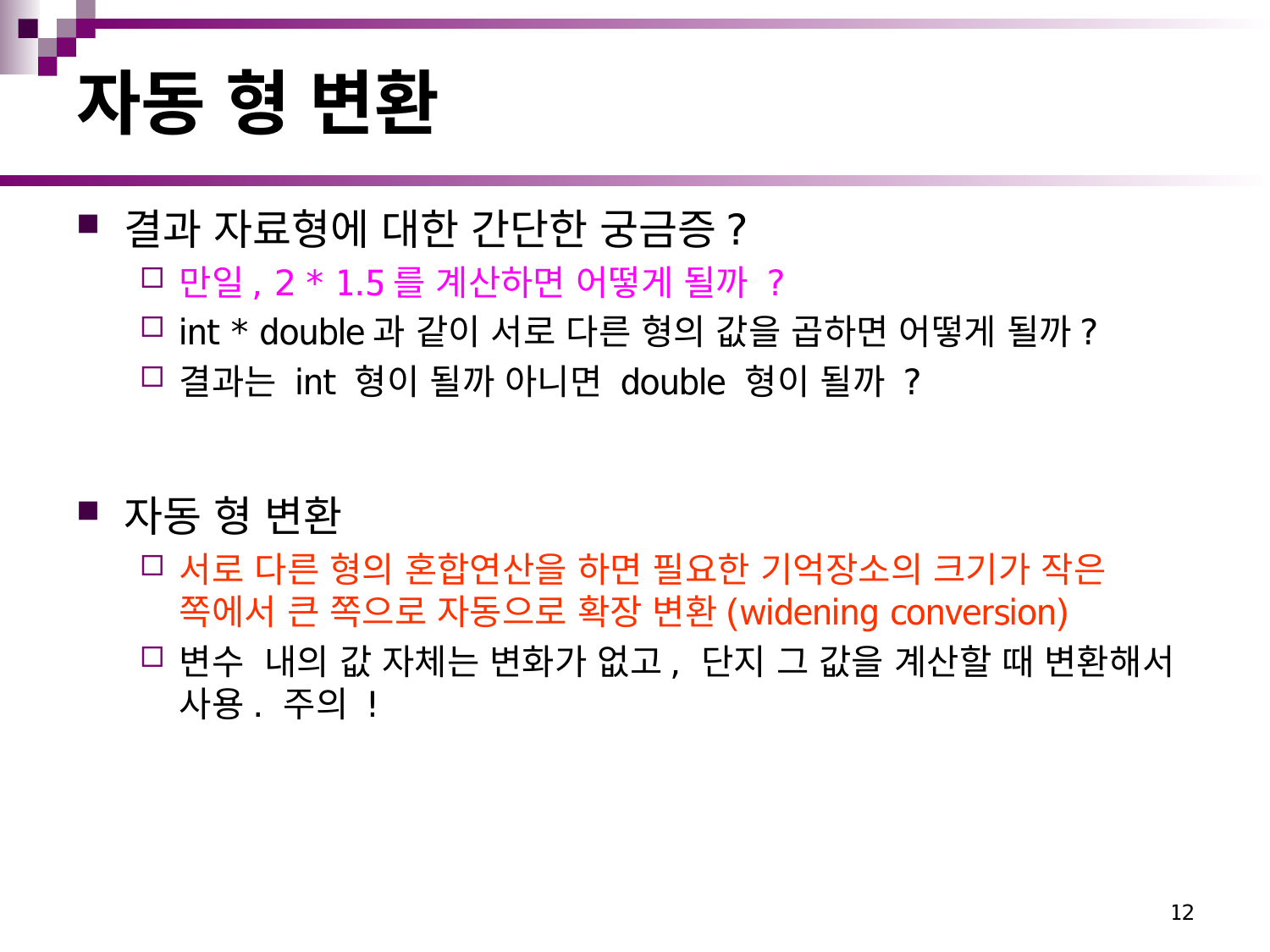

# 자동 형 변환
결과 자료형에 대한 간단한 궁금증?
만일, 2 * 1.5를 계산하면 어떻게 될까 ?
int * double과 같이 서로 다른 형의 값을 곱하면 어떻게 될까?
결과는 int 형이 될까 아니면 double 형이 될까 ?

자동 형 변환
서로 다른 형의 혼합연산을 하면 필요한 기억장소의 크기가 작은 쪽에서 큰 쪽으로 자동으로 확장 변환(widening conversion)
변수  내의 값 자체는 변화가 없고, 단지 그 값을 계산할 때 변환해서 사용. 주의 !
12